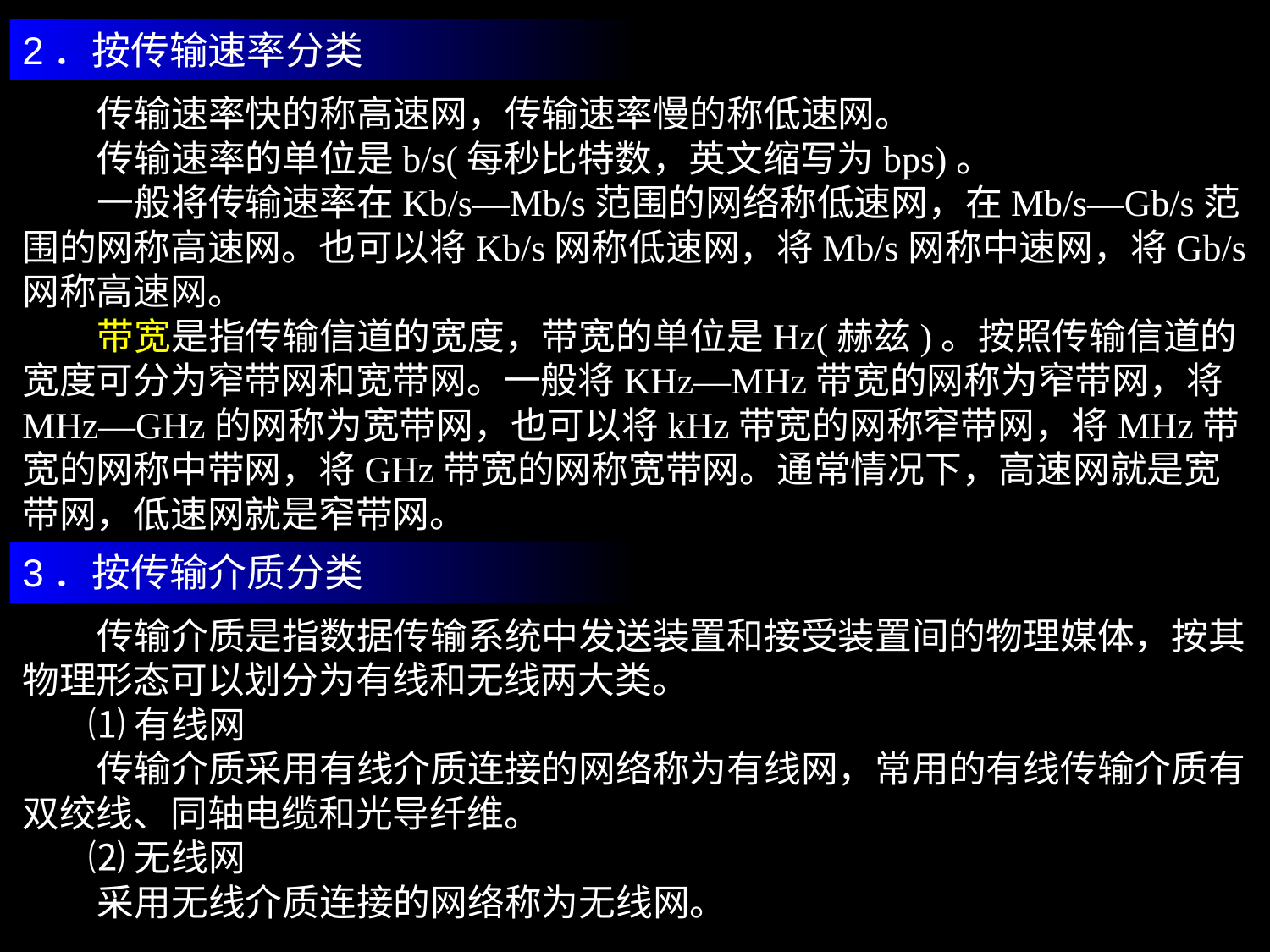

2．按传输速率分类
        传输速率快的称高速网，传输速率慢的称低速网。
        传输速率的单位是b/s(每秒比特数，英文缩写为bps)。
        一般将传输速率在Kb/s—Mb/s范围的网络称低速网，在Mb/s—Gb/s范围的网称高速网。也可以将Kb/s网称低速网，将Mb/s网称中速网，将Gb/s网称高速网。
        带宽是指传输信道的宽度，带宽的单位是Hz(赫兹)。按照传输信道的宽度可分为窄带网和宽带网。一般将KHz—MHz带宽的网称为窄带网，将MHz—GHz的网称为宽带网，也可以将kHz带宽的网称窄带网，将MHz带宽的网称中带网，将GHz带宽的网称宽带网。通常情况下，高速网就是宽带网，低速网就是窄带网。
3．按传输介质分类
        传输介质是指数据传输系统中发送装置和接受装置间的物理媒体，按其物理形态可以划分为有线和无线两大类。
        ⑴有线网
        传输介质采用有线介质连接的网络称为有线网，常用的有线传输介质有双绞线、同轴电缆和光导纤维。
        ⑵无线网
        采用无线介质连接的网络称为无线网。